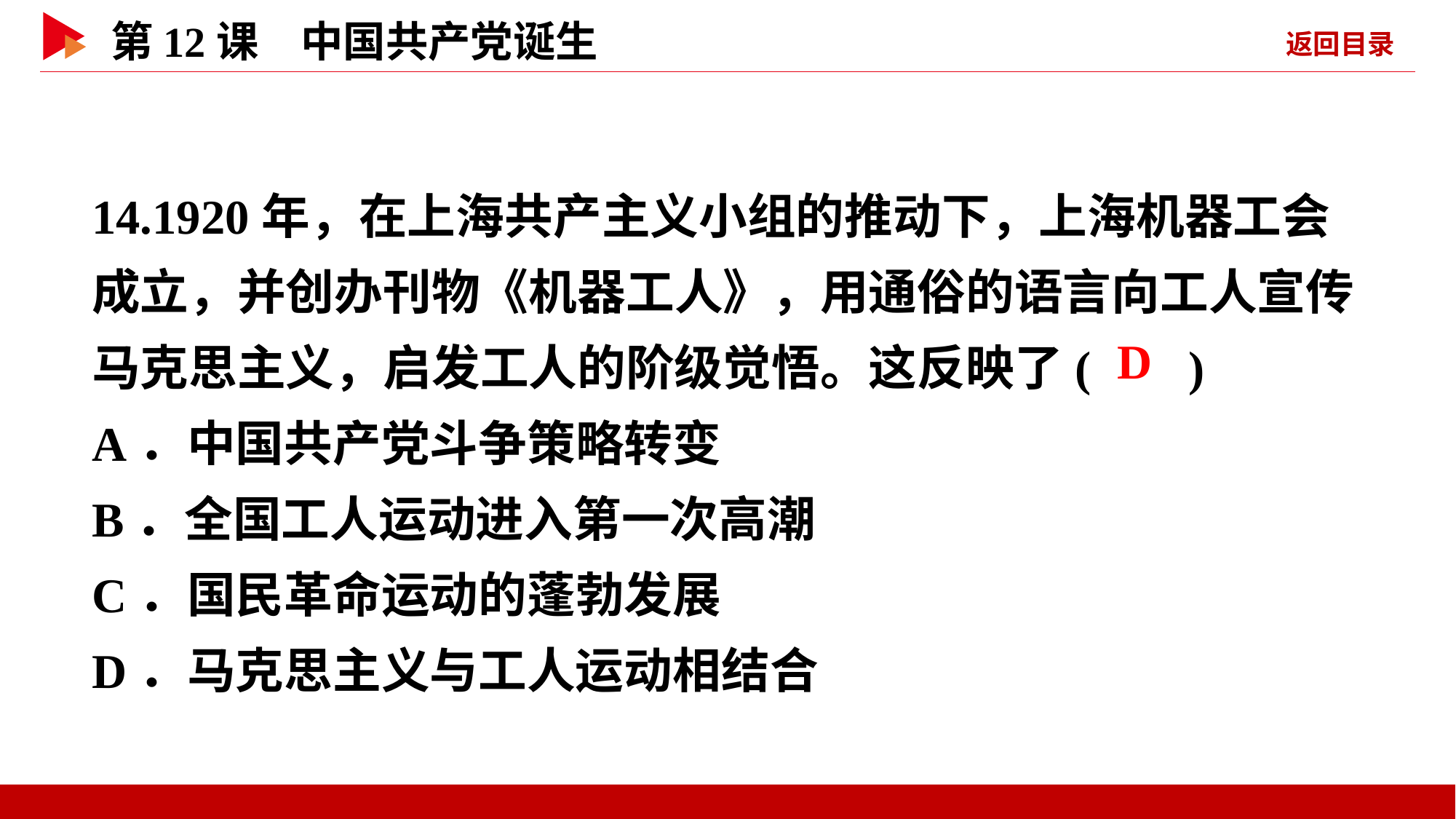

14.1920年，在上海共产主义小组的推动下，上海机器工会成立，并创办刊物《机器工人》，用通俗的语言向工人宣传马克思主义，启发工人的阶级觉悟。这反映了(        )
A．中国共产党斗争策略转变
B．全国工人运动进入第一次高潮
C．国民革命运动的蓬勃发展
D．马克思主义与工人运动相结合
   D